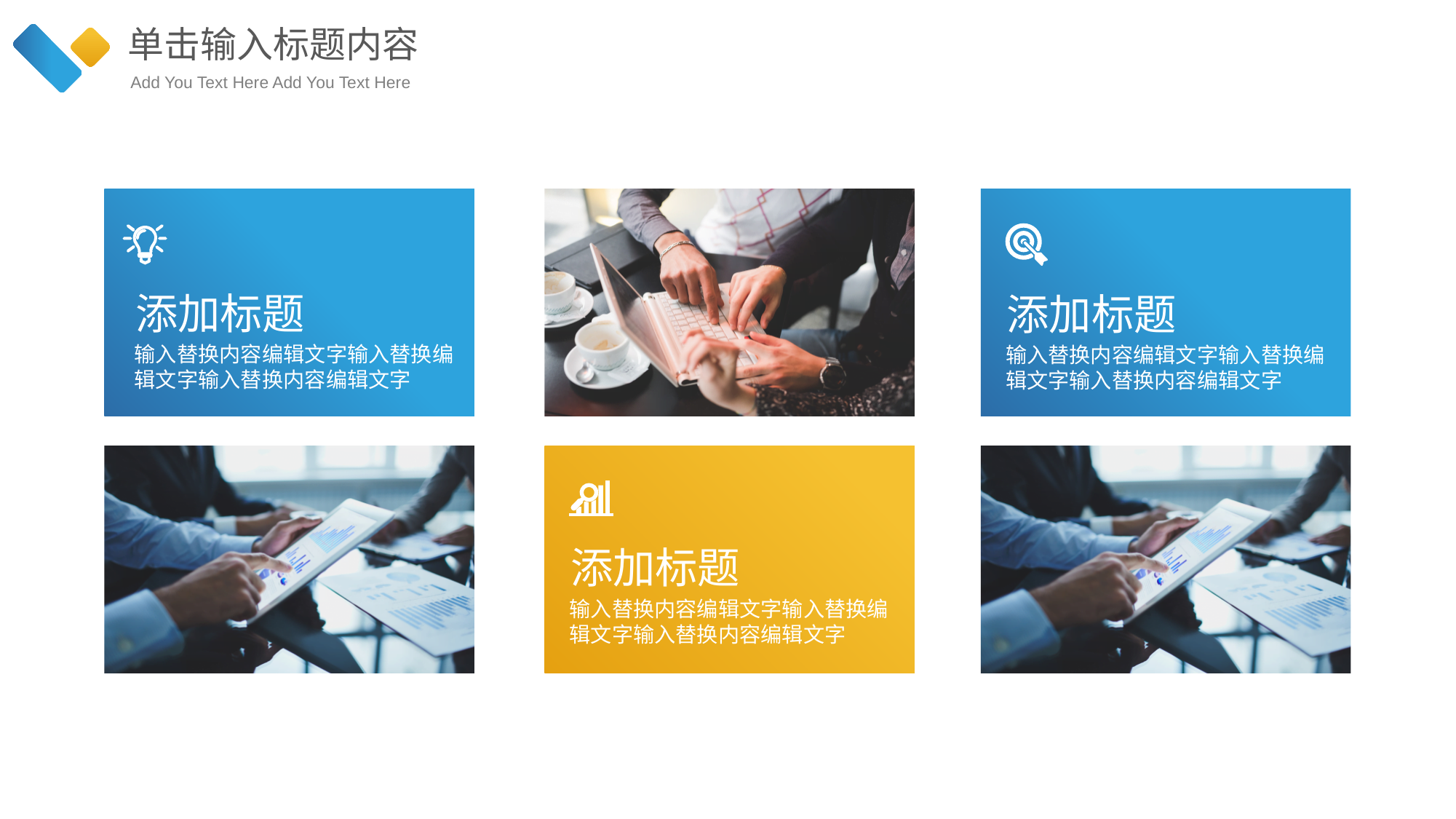

单击输入标题内容
Add You Text Here Add You Text Here

添加标题
输入替换内容编辑文字输入替换编辑文字输入替换内容编辑文字
添加标题
输入替换内容编辑文字输入替换编辑文字输入替换内容编辑文字

添加标题
输入替换内容编辑文字输入替换编辑文字输入替换内容编辑文字